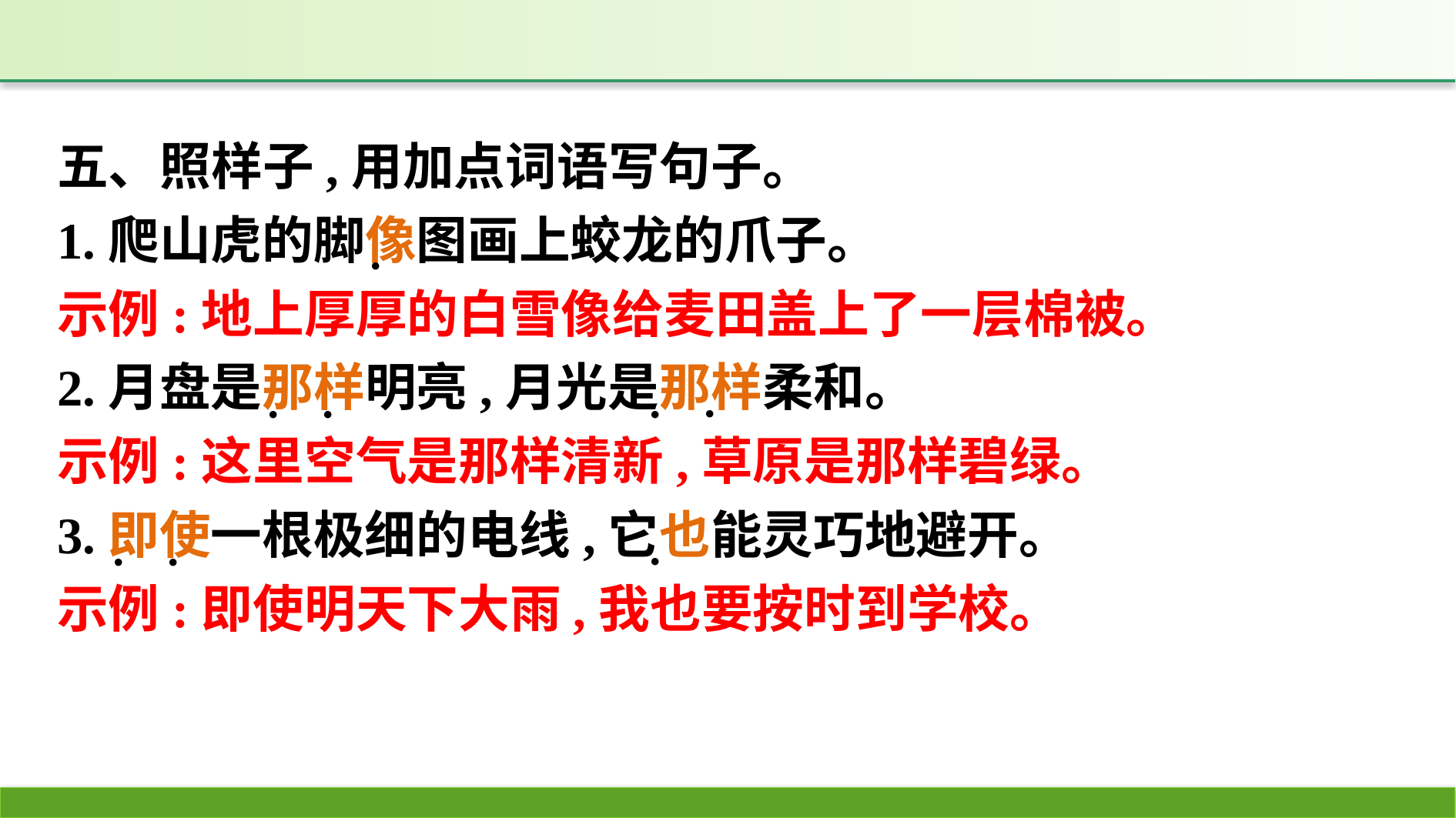

五、照样子,用加点词语写句子。
1.爬山虎的脚像图画上蛟龙的爪子。
示例:地上厚厚的白雪像给麦田盖上了一层棉被。
2.月盘是那样明亮,月光是那样柔和。
示例:这里空气是那样清新,草原是那样碧绿。
3.即使一根极细的电线,它也能灵巧地避开。
示例:即使明天下大雨,我也要按时到学校。
·
·
·
·
·
·
·
·